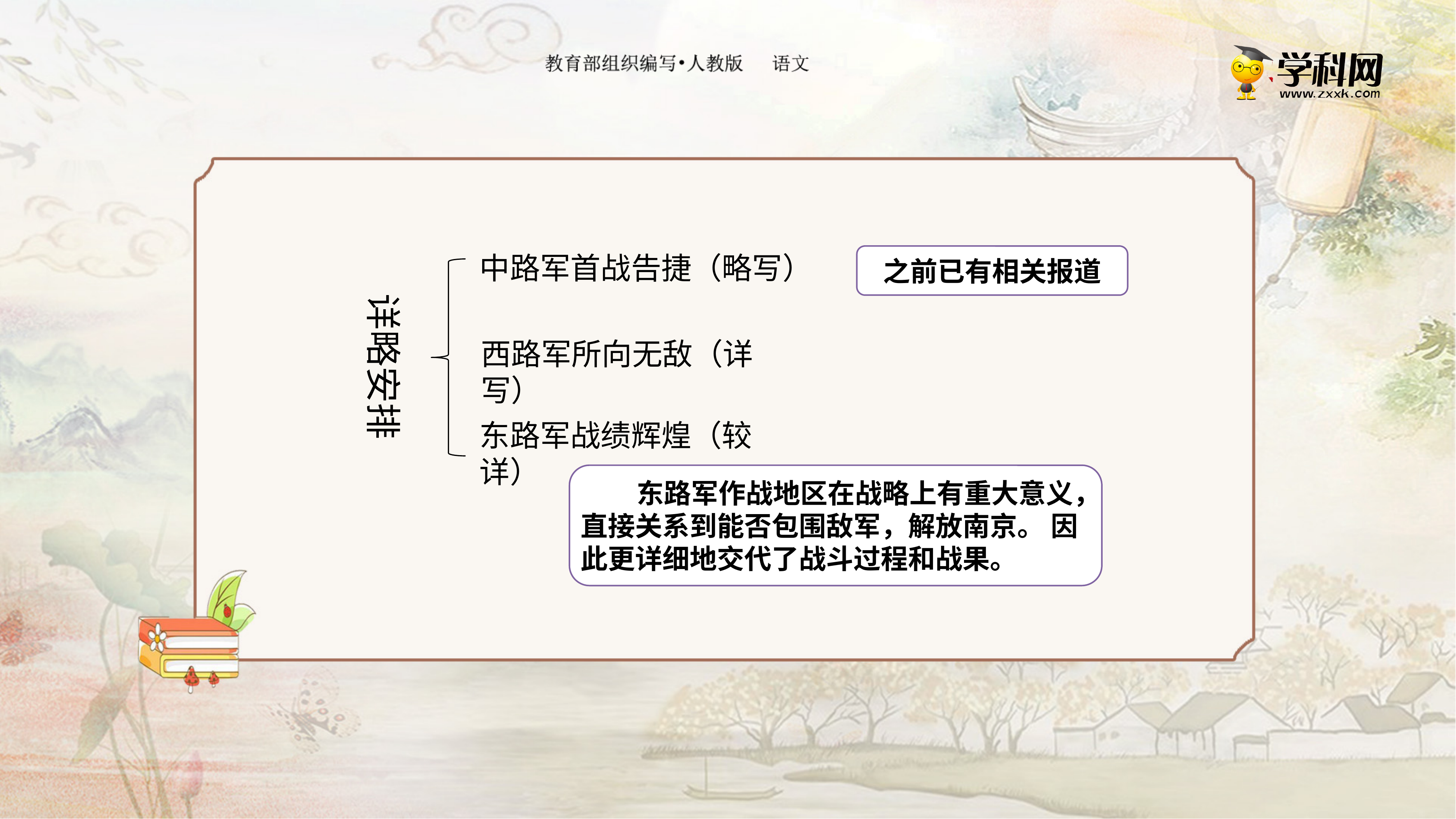

详略安排
之前已有相关报道
中路军首战告捷（略写）

西路军所向无敌（详写）
东路军战绩辉煌（较详）
        东路军作战地区在战略上有重大意义，直接关系到能否包围敌军，解放南京。 因此更详细地交代了战斗过程和战果。